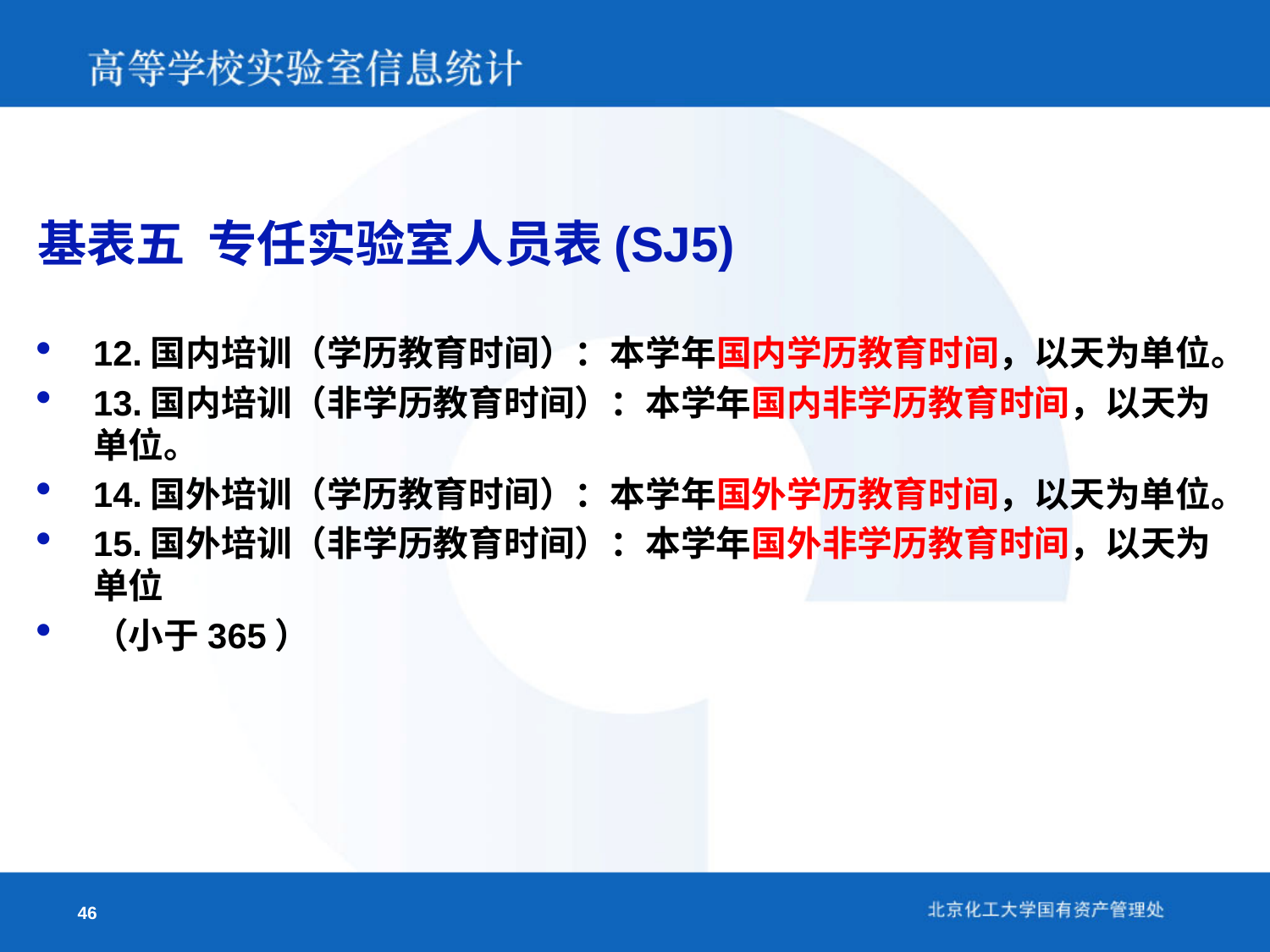

基表五  专任实验室人员表(SJ5)

12.国内培训（学历教育时间）：本学年国内学历教育时间，以天为单位。
13.国内培训（非学历教育时间）：本学年国内非学历教育时间，以天为单位。
14.国外培训（学历教育时间）：本学年国外学历教育时间，以天为单位。
15.国外培训（非学历教育时间）：本学年国外非学历教育时间，以天为单位
（小于365）